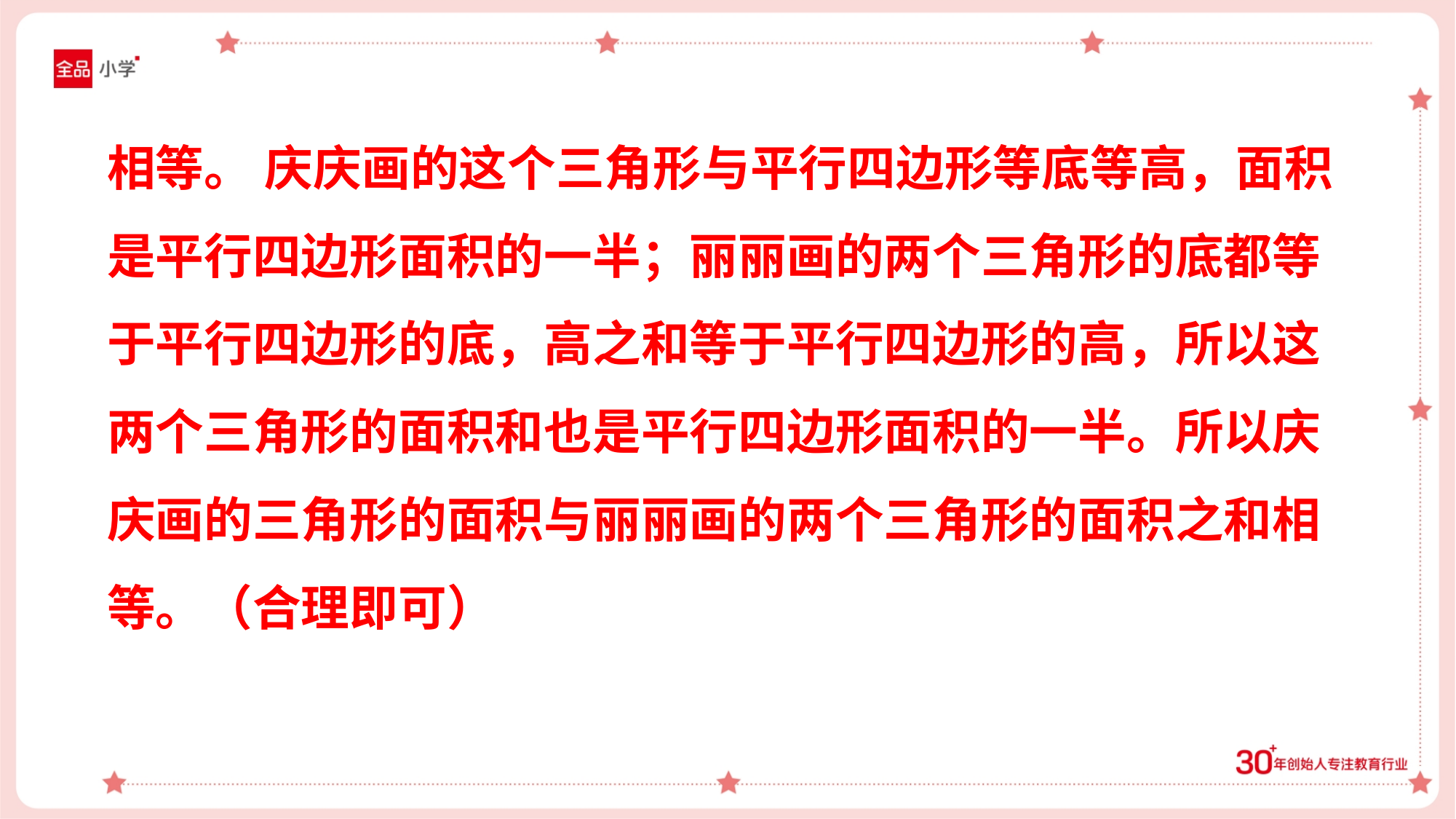

相等。 庆庆画的这个三角形与平行四边形等底等高，面积
是平行四边形面积的一半；丽丽画的两个三角形的底都等
于平行四边形的底，高之和等于平行四边形的高，所以这
两个三角形的面积和也是平行四边形面积的一半。所以庆
庆画的三角形的面积与丽丽画的两个三角形的面积之和相
等。（合理即可）